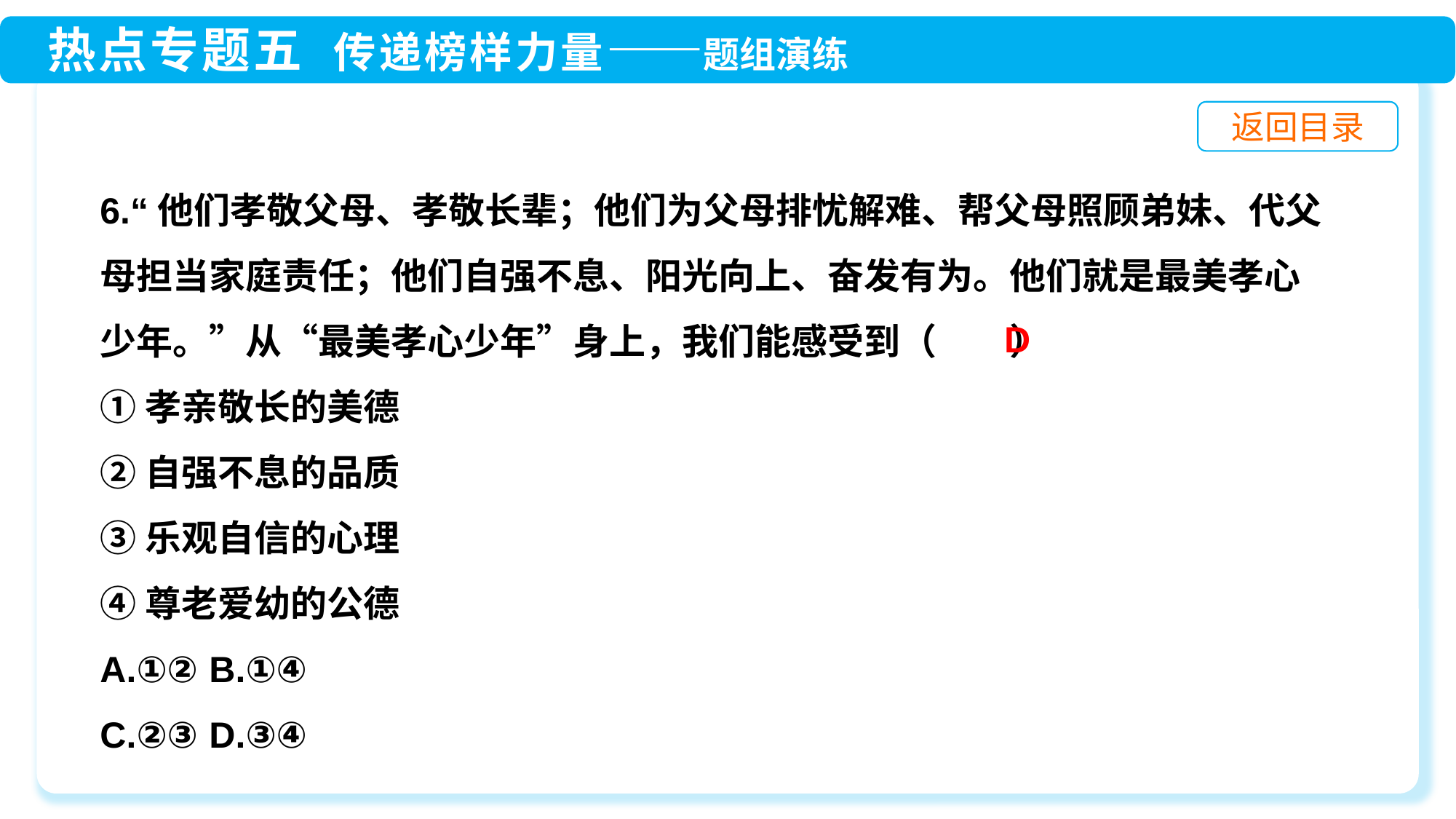

6.“他们孝敬父母、孝敬长辈；他们为父母排忧解难、帮父母照顾弟妹、代父母担当家庭责任；他们自强不息、阳光向上、奋发有为。他们就是最美孝心少年。”从“最美孝心少年”身上，我们能感受到（　　）
①孝亲敬长的美德
②自强不息的品质
③乐观自信的心理
④尊老爱幼的公德
A.①②	B.①④
C.②③	D.③④
D